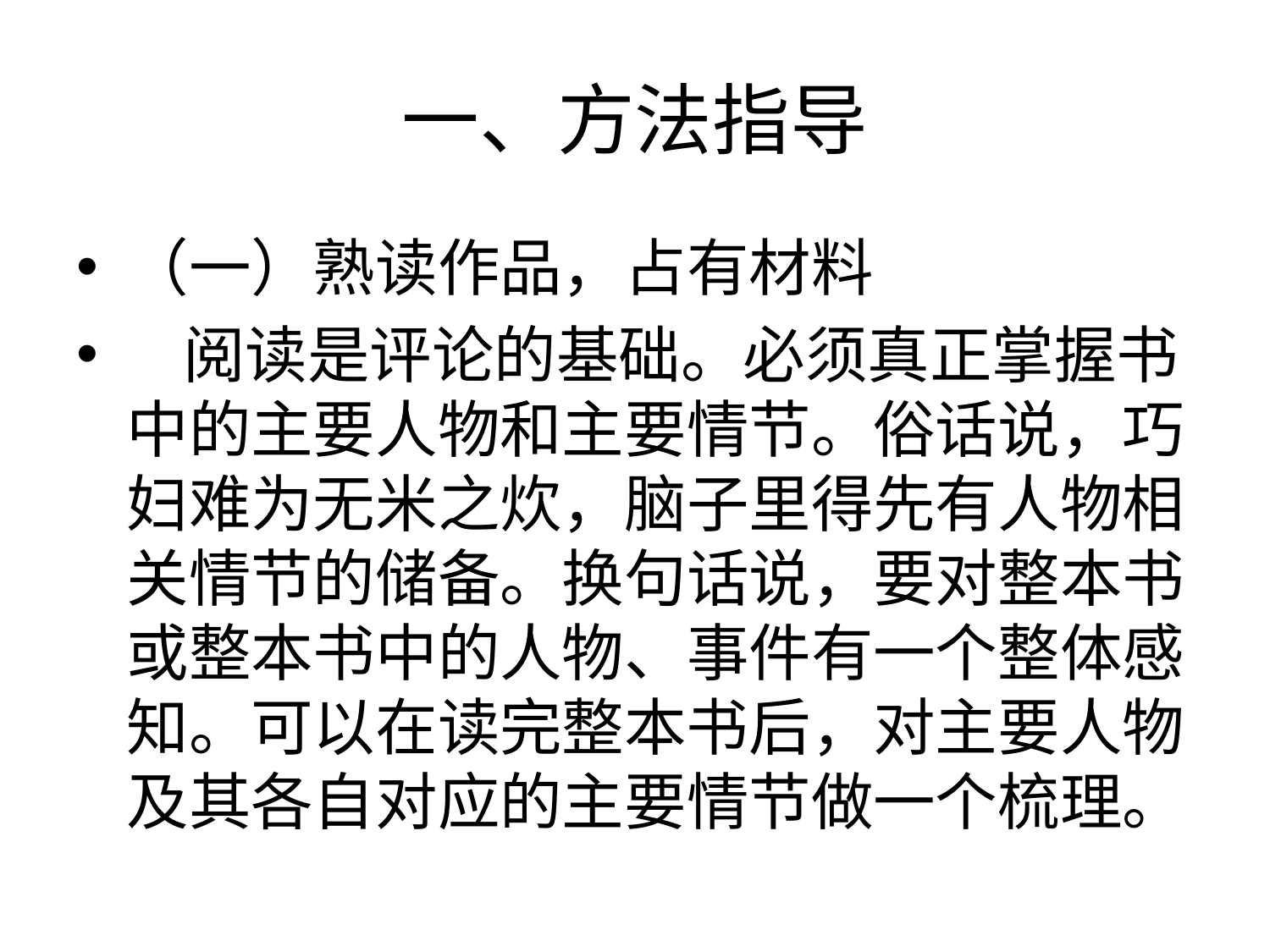

# 一、方法指导
（一）熟读作品，占有材料
   阅读是评论的基础。必须真正掌握书中的主要人物和主要情节。俗话说，巧妇难为无米之炊，脑子里得先有人物相关情节的储备。换句话说，要对整本书或整本书中的人物、事件有一个整体感知。可以在读完整本书后，对主要人物及其各自对应的主要情节做一个梳理。